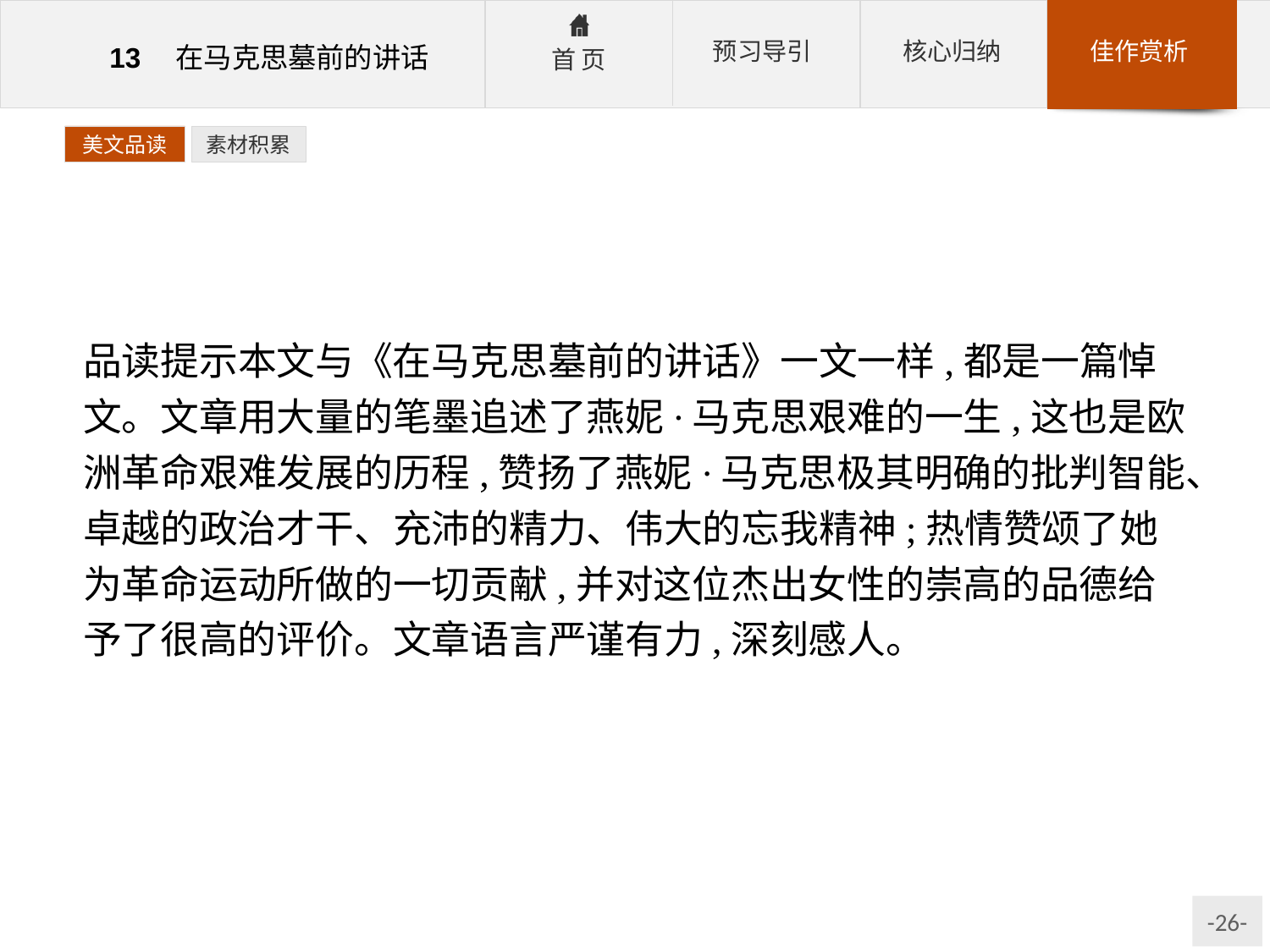

美文品读
素材积累
品读提示本文与《在马克思墓前的讲话》一文一样,都是一篇悼文。文章用大量的笔墨追述了燕妮·马克思艰难的一生,这也是欧洲革命艰难发展的历程,赞扬了燕妮·马克思极其明确的批判智能、卓越的政治才干、充沛的精力、伟大的忘我精神;热情赞颂了她为革命运动所做的一切贡献,并对这位杰出女性的崇高的品德给予了很高的评价。文章语言严谨有力,深刻感人。